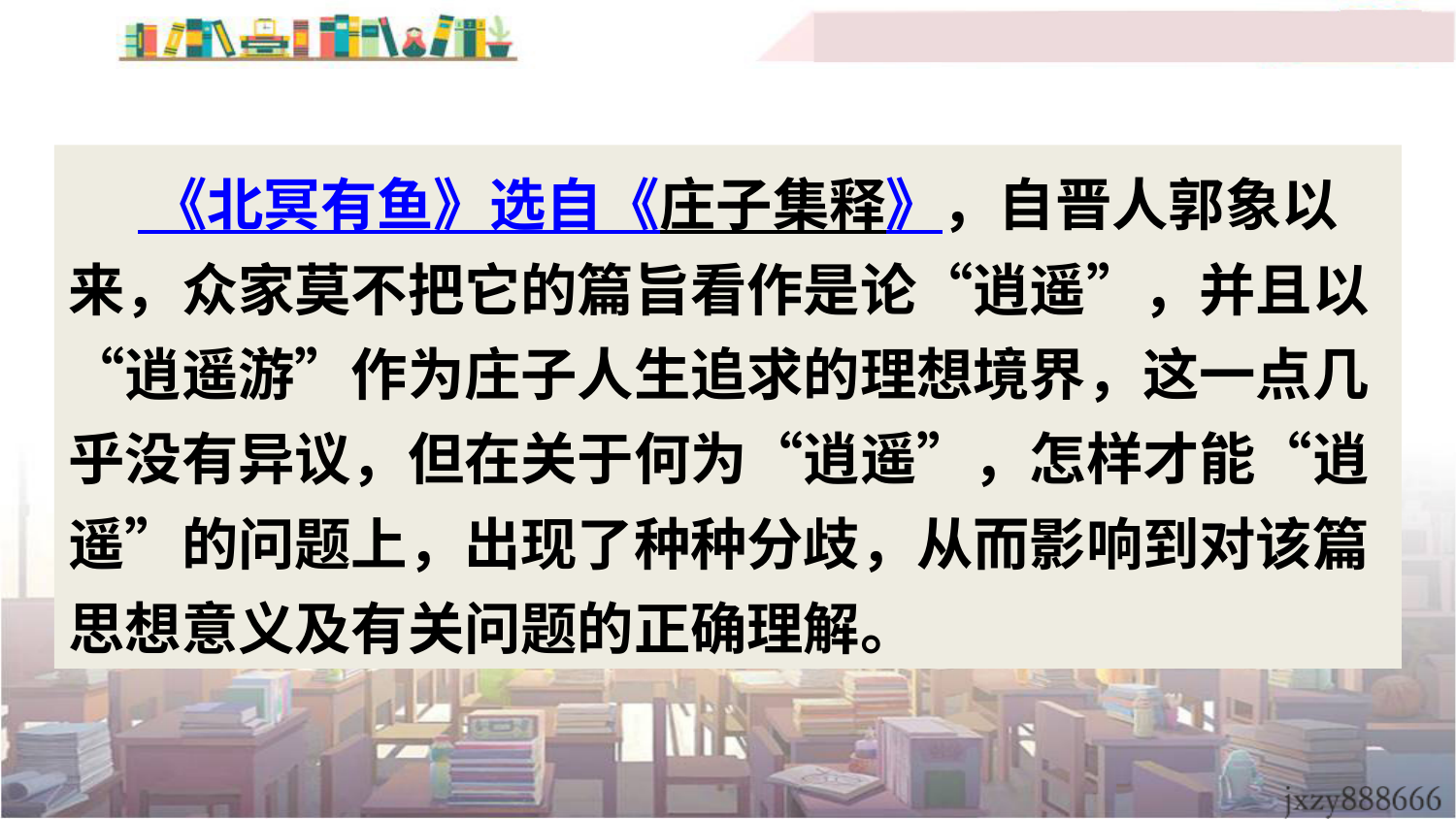

《北冥有鱼》选自《庄子集释》，自晋人郭象以来，众家莫不把它的篇旨看作是论“逍遥”，并且以“逍遥游”作为庄子人生追求的理想境界，这一点几乎没有异议，但在关于何为“逍遥”，怎样才能“逍遥”的问题上，出现了种种分歧，从而影响到对该篇思想意义及有关问题的正确理解。